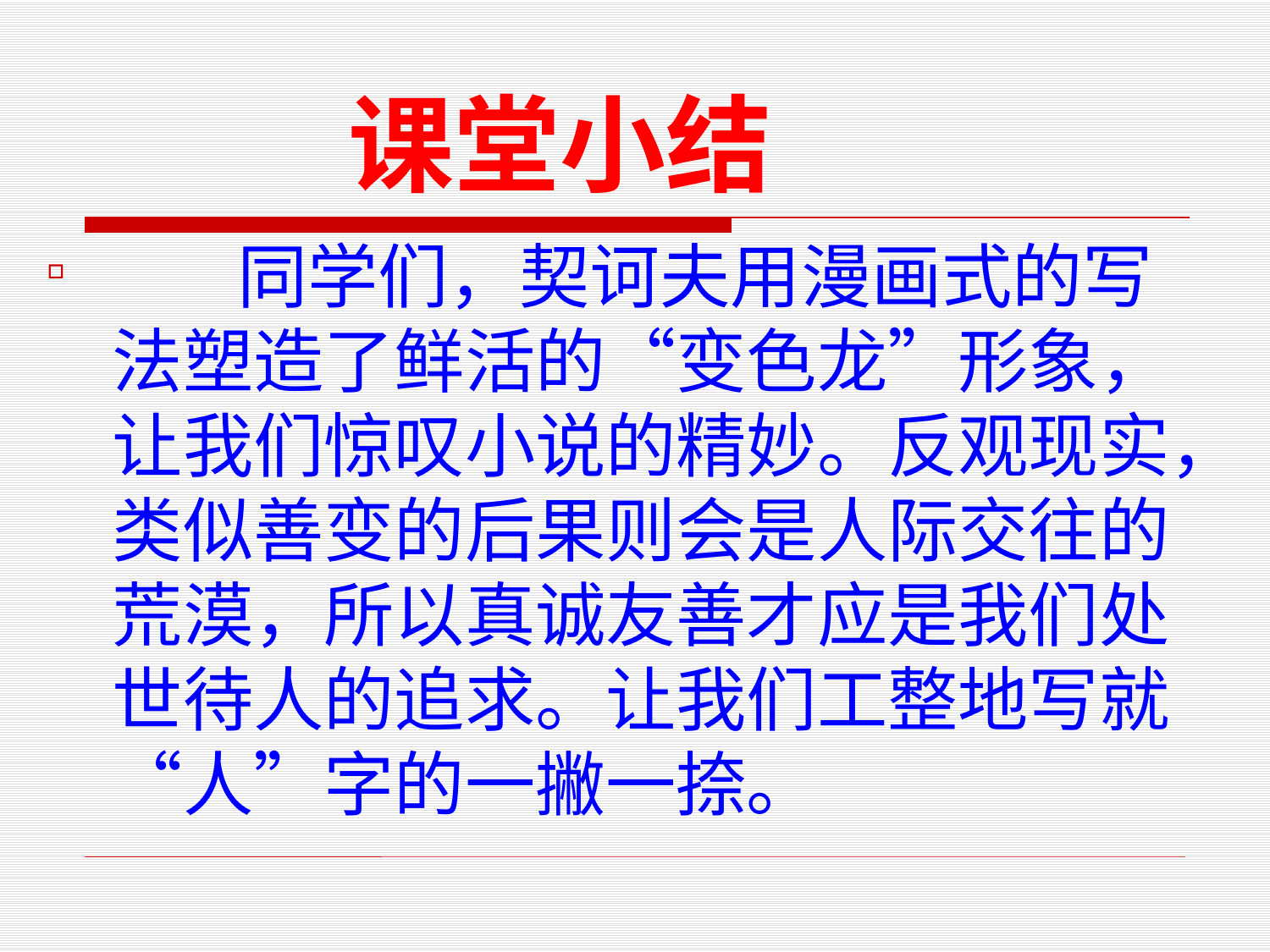

# 课堂小结
                           同学们，契诃夫用漫画式的写法塑造了鲜活的“变色龙”形象，让我们惊叹小说的精妙。反观现实，类似善变的后果则会是人际交往的荒漠，所以真诚友善才应是我们处世待人的追求。让我们工整地写就“人”字的一撇一捺。